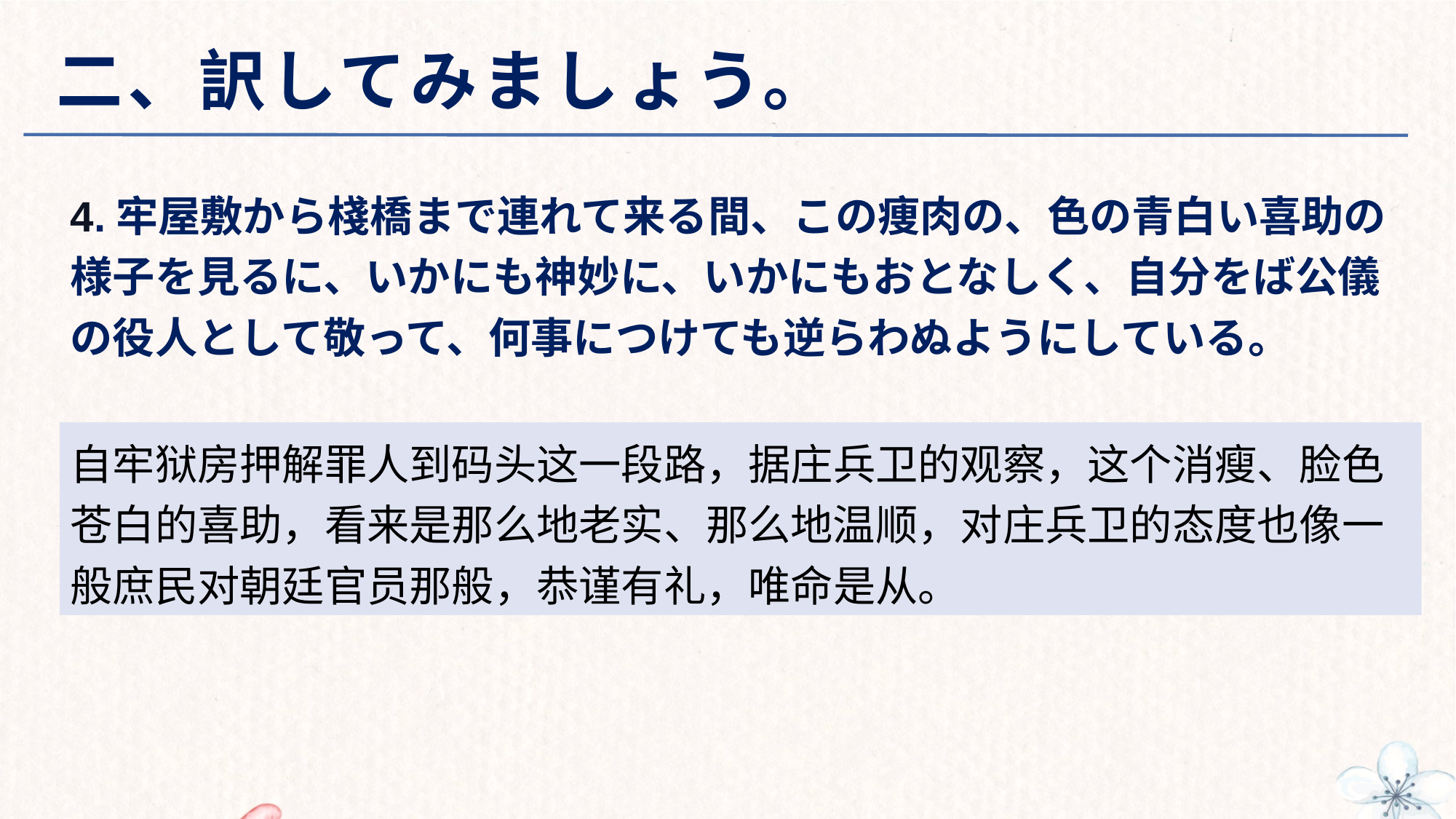

# 二、訳してみましょう。
4.牢屋敷から棧橋まで連れて来る間、この痩肉の、色の青白い喜助の様子を見るに、いかにも神妙に、いかにもおとなしく、自分をば公儀の役人として敬って、何事につけても逆らわぬようにしている。
自牢狱房押解罪人到码头这一段路，据庄兵卫的观察，这个消瘦、脸色苍白的喜助，看来是那么地老实、那么地温顺，对庄兵卫的态度也像一般庶民对朝廷官员那般，恭谨有礼，唯命是从。